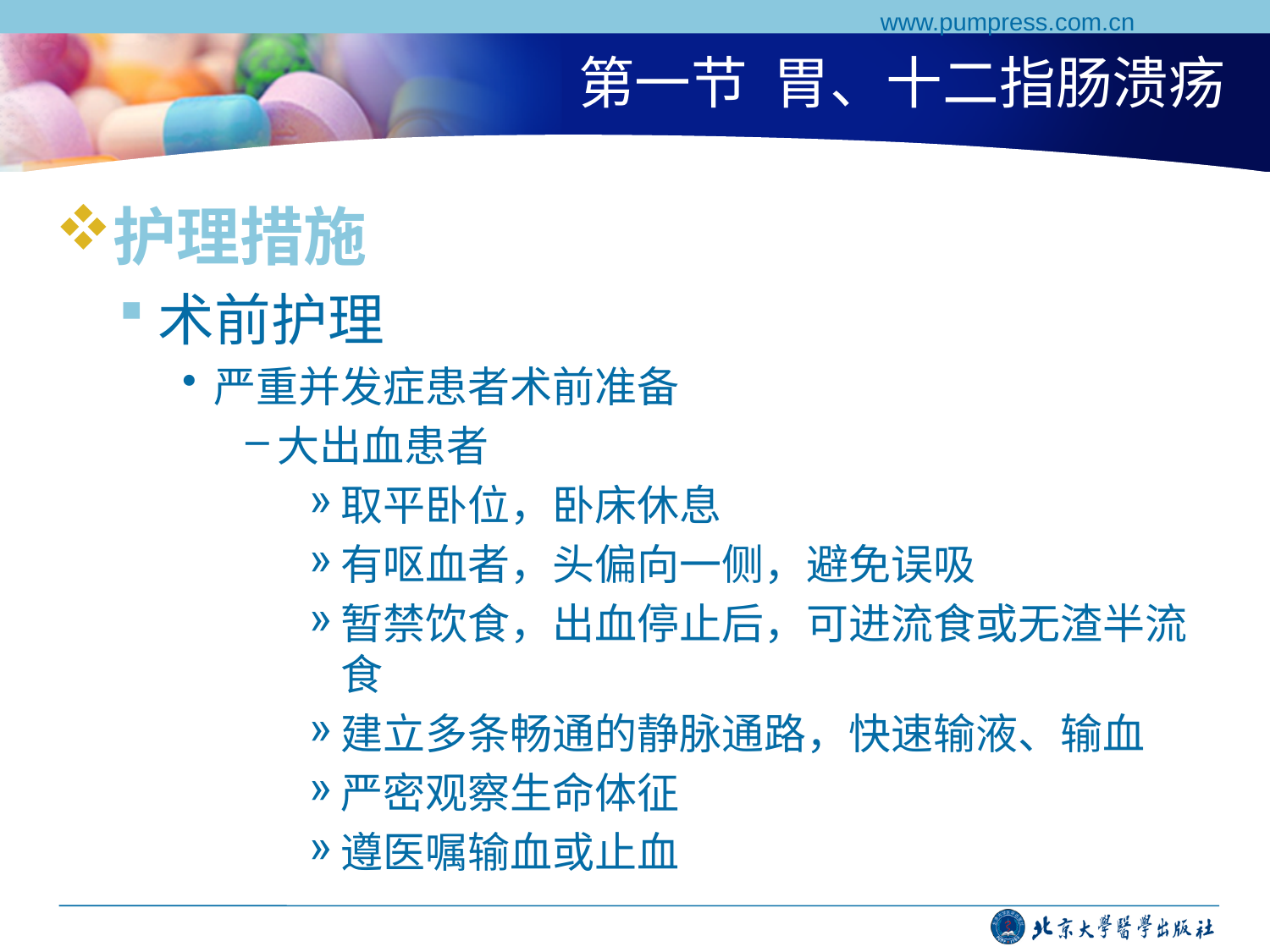

www.pumpress.com.cn
# 第一节  胃、十二指肠溃疡
护理措施
术前护理
严重并发症患者术前准备
大出血患者
取平卧位，卧床休息
有呕血者，头偏向一侧，避免误吸
暂禁饮食，出血停止后，可进流食或无渣半流食
建立多条畅通的静脉通路，快速输液、输血
严密观察生命体征
遵医嘱输血或止血